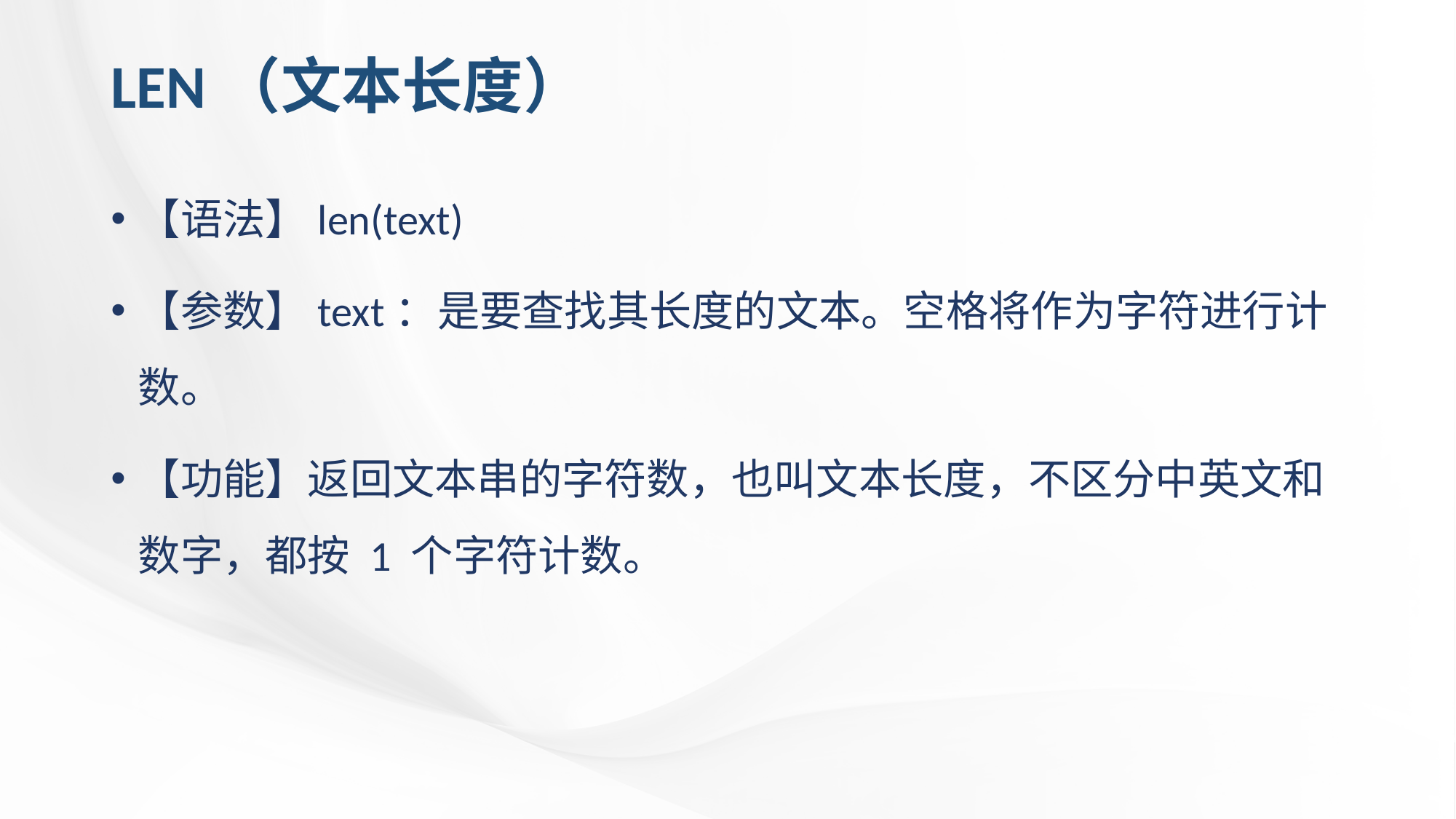

# LEN（文本长度）
【语法】len(text)
【参数】text：是要查找其长度的文本。空格将作为字符进行计数。
【功能】返回文本串的字符数，也叫文本长度，不区分中英文和数字，都按 1 个字符计数。